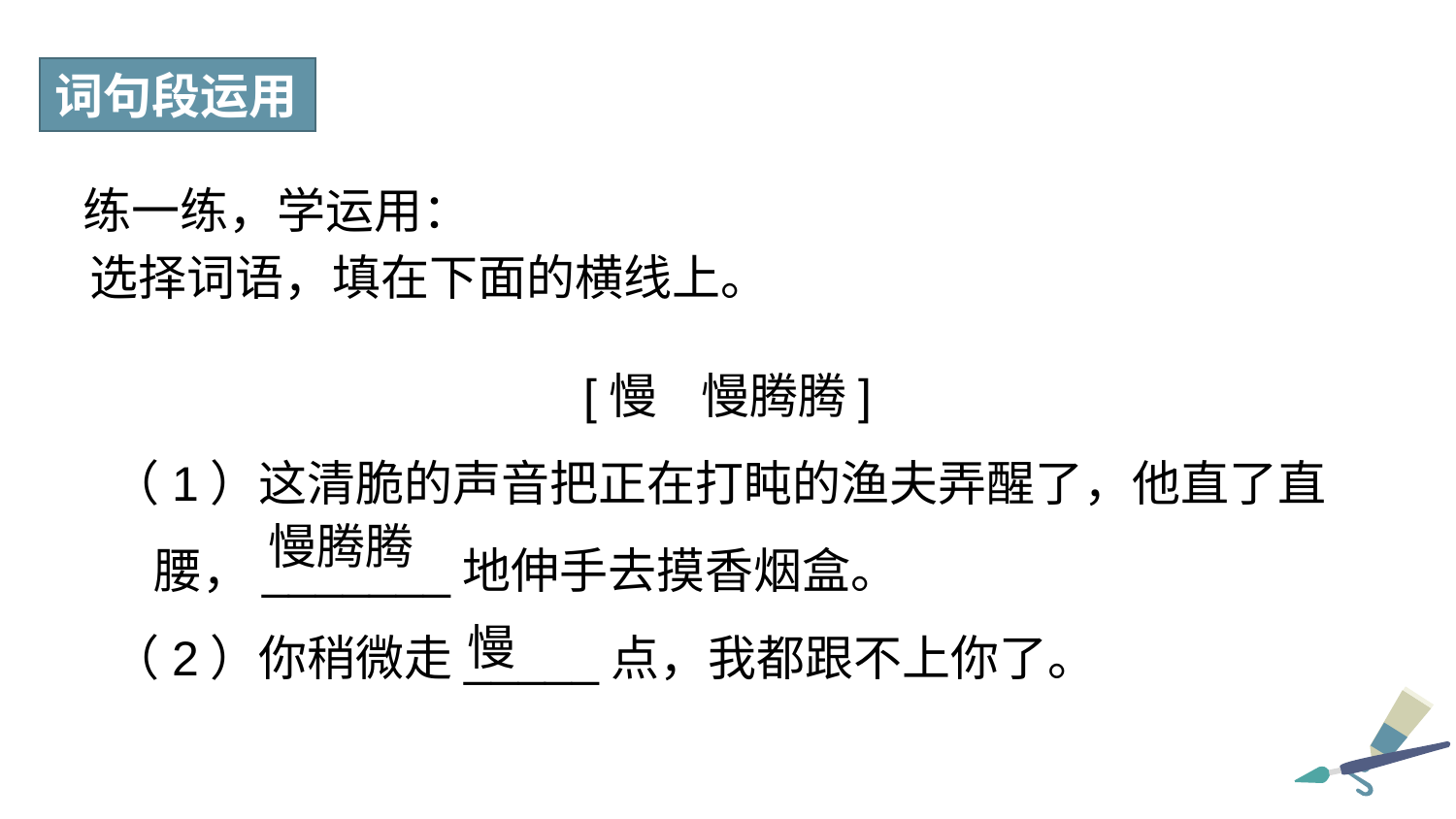

词句段运用
练一练，学运用：
选择词语，填在下面的横线上。
[慢    慢腾腾]
（1）这清脆的声音把正在打盹的渔夫弄醒了，他直了直腰，_______地伸手去摸香烟盒。
（2）你稍微走_____点，我都跟不上你了。

慢腾腾
慢